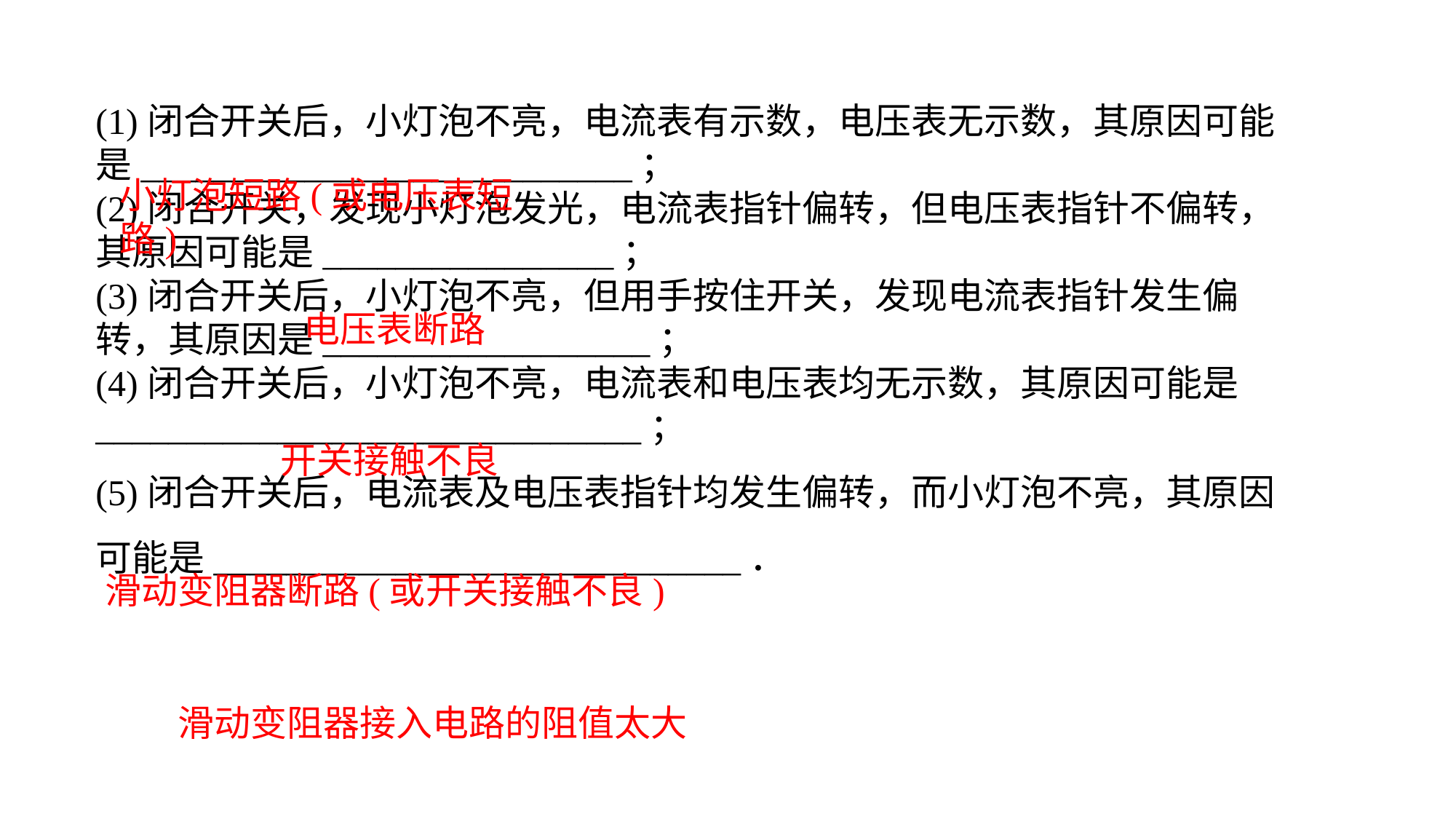

(1)闭合开关后，小灯泡不亮，电流表有示数，电压表无示数，其原因可能是___________________________；(2)闭合开关，发现小灯泡发光，电流表指针偏转，但电压表指针不偏转，其原因可能是________________；(3)闭合开关后，小灯泡不亮，但用手按住开关，发现电流表指针发生偏转，其原因是__________________；(4)闭合开关后，小灯泡不亮，电流表和电压表均无示数，其原因可能是______________________________；(5)闭合开关后，电流表及电压表指针均发生偏转，而小灯泡不亮，其原因可能是_____________________________．
小灯泡短路(或电压表短路)
电压表断路
开关接触不良
滑动变阻器断路(或开关接触不良)
滑动变阻器接入电路的阻值太大